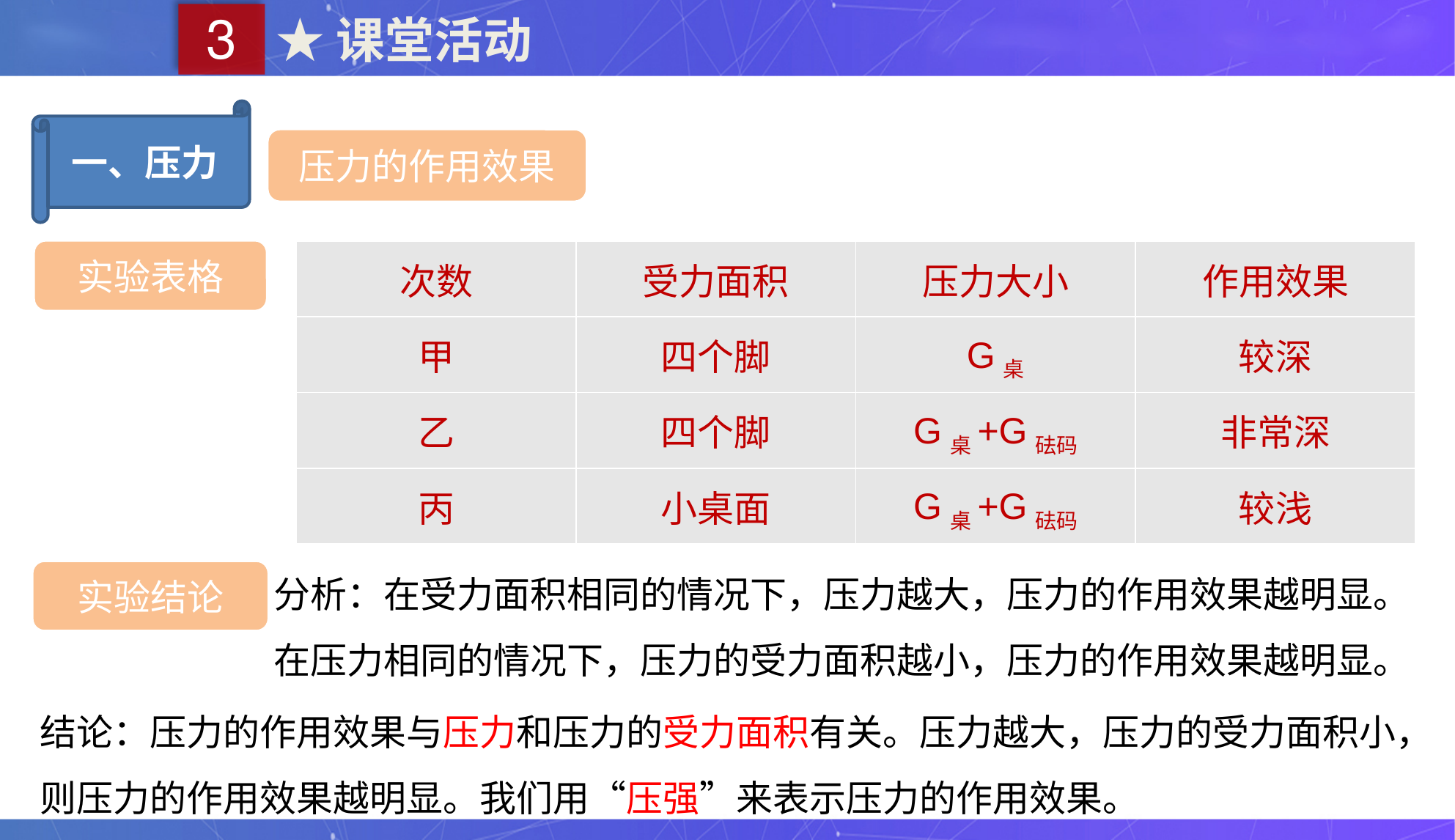

3
★课堂活动
一、压力
压力的作用效果
实验表格
| 次数 | 受力面积 | 压力大小 | 作用效果 |
| --- | --- | --- | --- |
| 甲 | 四个脚 | G桌 | 较深 |
| 乙 | 四个脚 | G桌+G砝码 | 非常深 |
| 丙 | 小桌面 | G桌+G砝码 | 较浅 |
分析：在受力面积相同的情况下，压力越大，压力的作用效果越明显。在压力相同的情况下，压力的受力面积越小，压力的作用效果越明显。
实验结论
结论：压力的作用效果与压力和压力的受力面积有关。压力越大，压力的受力面积小，则压力的作用效果越明显。我们用“压强”来表示压力的作用效果。